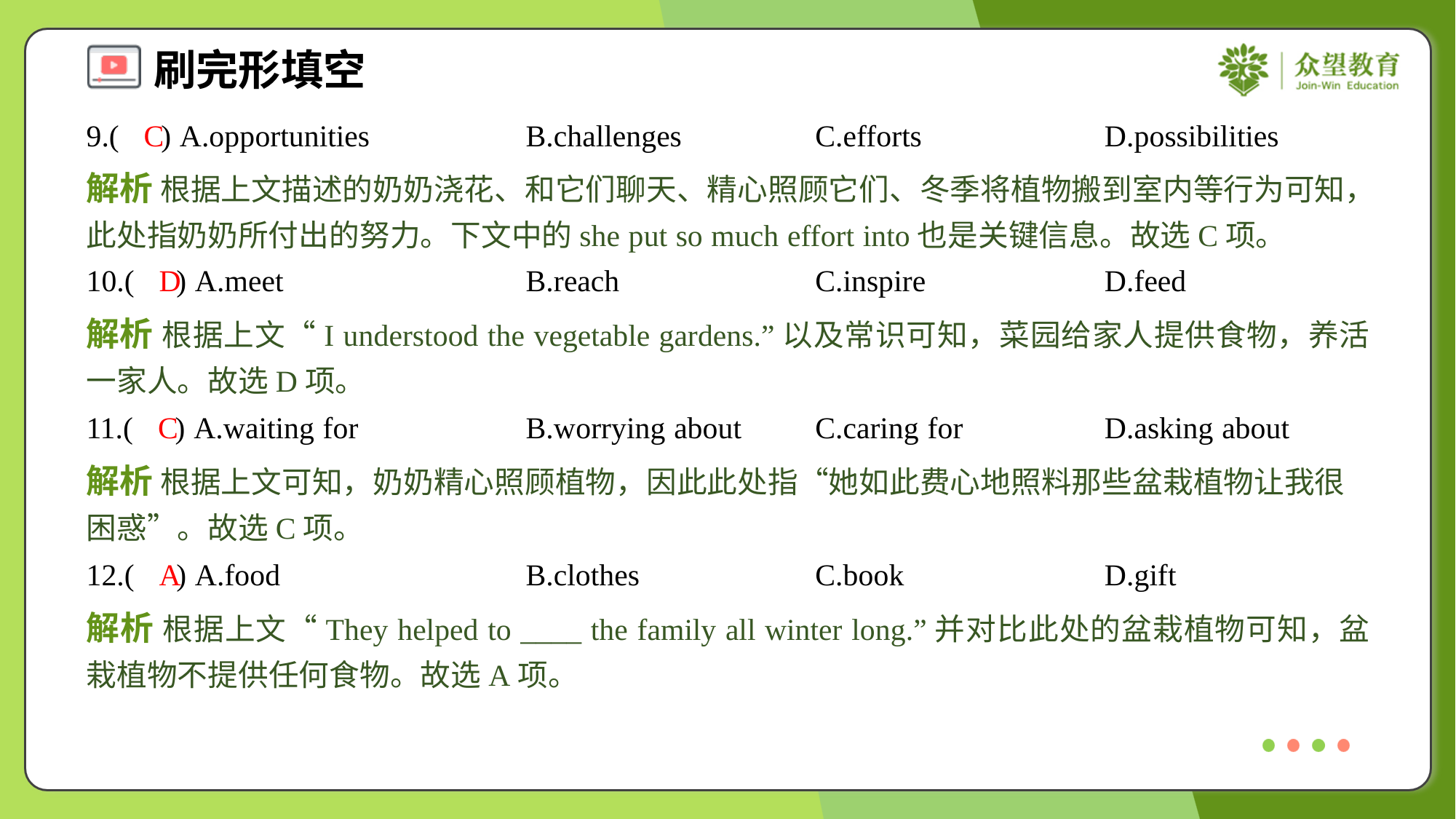

9.(     ) A.opportunities	B.challenges	C.efforts	D.possibilities
C
解析 根据上文描述的奶奶浇花、和它们聊天、精心照顾它们、冬季将植物搬到室内等行为可知，此处指奶奶所付出的努力。下文中的she put so much effort into也是关键信息。故选C项。
10.(     ) A.meet	B.reach	C.inspire	D.feed
D
解析 根据上文“I understood the vegetable gardens.”以及常识可知，菜园给家人提供食物，养活一家人。故选D项。
11.(     ) A.waiting for	B.worrying about	C.caring for	D.asking about
C
解析 根据上文可知，奶奶精心照顾植物，因此此处指“她如此费心地照料那些盆栽植物让我很困惑”。故选C项。
12.(     ) A.food	B.clothes	C.book	D.gift
A
解析 根据上文“They helped to ____ the family all winter long.”并对比此处的盆栽植物可知，盆栽植物不提供任何食物。故选A项。